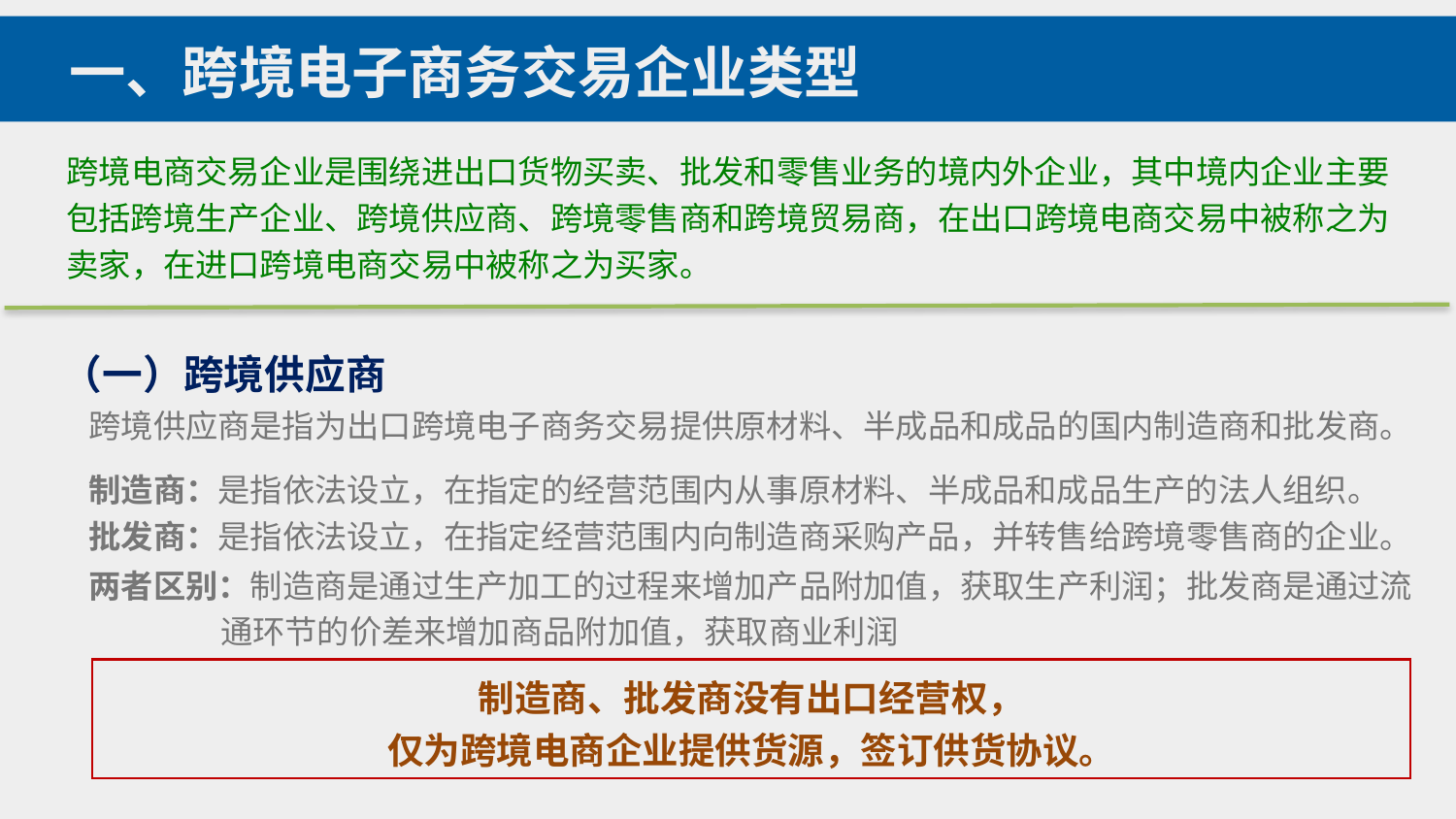

一、跨境电子商务交易企业类型
跨境电商交易企业是围绕进出口货物买卖、批发和零售业务的境内外企业，其中境内企业主要包括跨境生产企业、跨境供应商、跨境零售商和跨境贸易商，在出口跨境电商交易中被称之为卖家，在进口跨境电商交易中被称之为买家。
（一）跨境供应商
跨境供应商是指为出口跨境电子商务交易提供原材料、半成品和成品的国内制造商和批发商。
制造商：是指依法设立，在指定的经营范围内从事原材料、半成品和成品生产的法人组织。
批发商：是指依法设立，在指定经营范围内向制造商采购产品，并转售给跨境零售商的企业。
两者区别：制造商是通过生产加工的过程来增加产品附加值，获取生产利润；批发商是通过流
                 通环节的价差来增加商品附加值，获取商业利润
制造商、批发商没有出口经营权，
仅为跨境电商企业提供货源，签订供货协议。